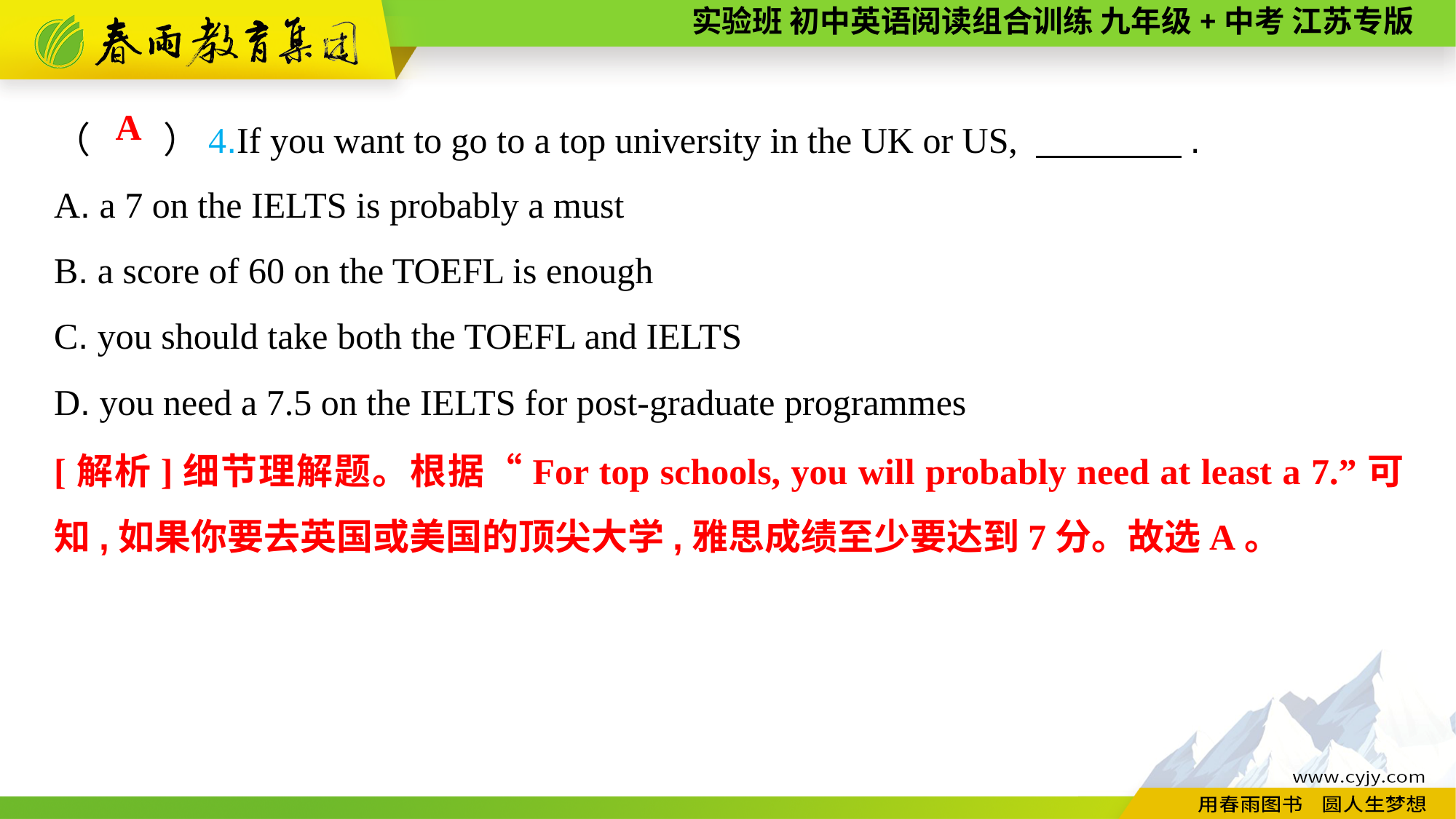

（　　）4.If you want to go to a top university in the UK or US, 　　　　.
A. a 7 on the IELTS is probably a must
B. a score of 60 on the TOEFL is enough
C. you should take both the TOEFL and IELTS
D. you need a 7.5 on the IELTS for post-graduate programmes
A
[解析]细节理解题。根据“For top schools, you will probably need at least a 7.”可知,如果你要去英国或美国的顶尖大学,雅思成绩至少要达到7分。故选A。